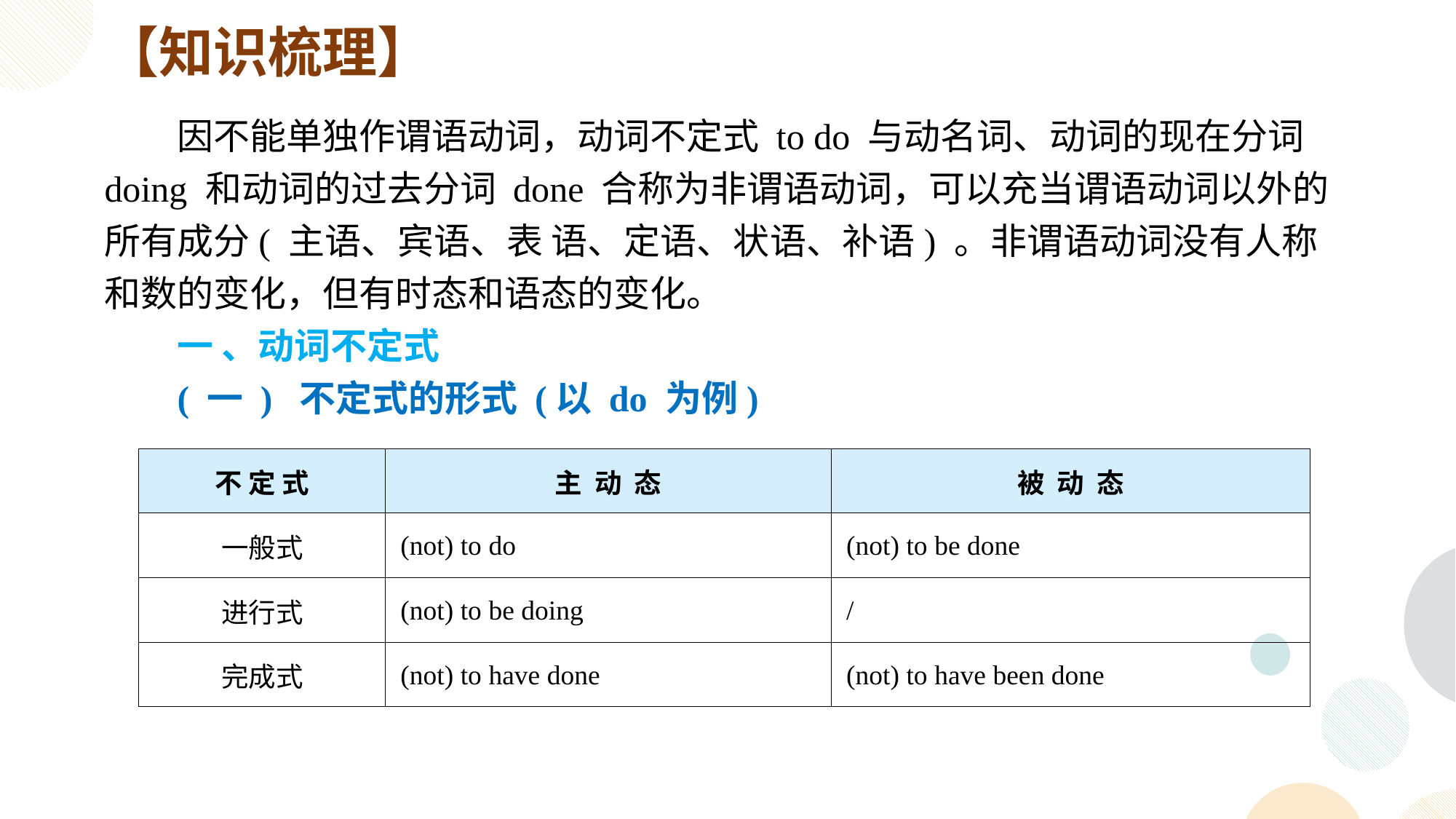

【知识梳理】
因不能单独作谓语动词，动词不定式 to do 与动名词、动词的现在分词 doing 和动词的过去分词 done 合称为非谓语动词，可以充当谓语动词以外的所有成分( 主语、宾语、表 语、定语、状语、补语) 。非谓语动词没有人称和数的变化，但有时态和语态的变化。
一 、动词不定式
( 一 )  不定式的形式 (以 do 为例)
| 不 定 式 | 主 动 态 | 被 动 态 |
| --- | --- | --- |
| 一般式 | (not) to do | (not) to be done |
| 进行式 | (not) to be doing | / |
| 完成式 | (not) to have done | (not) to have been done |